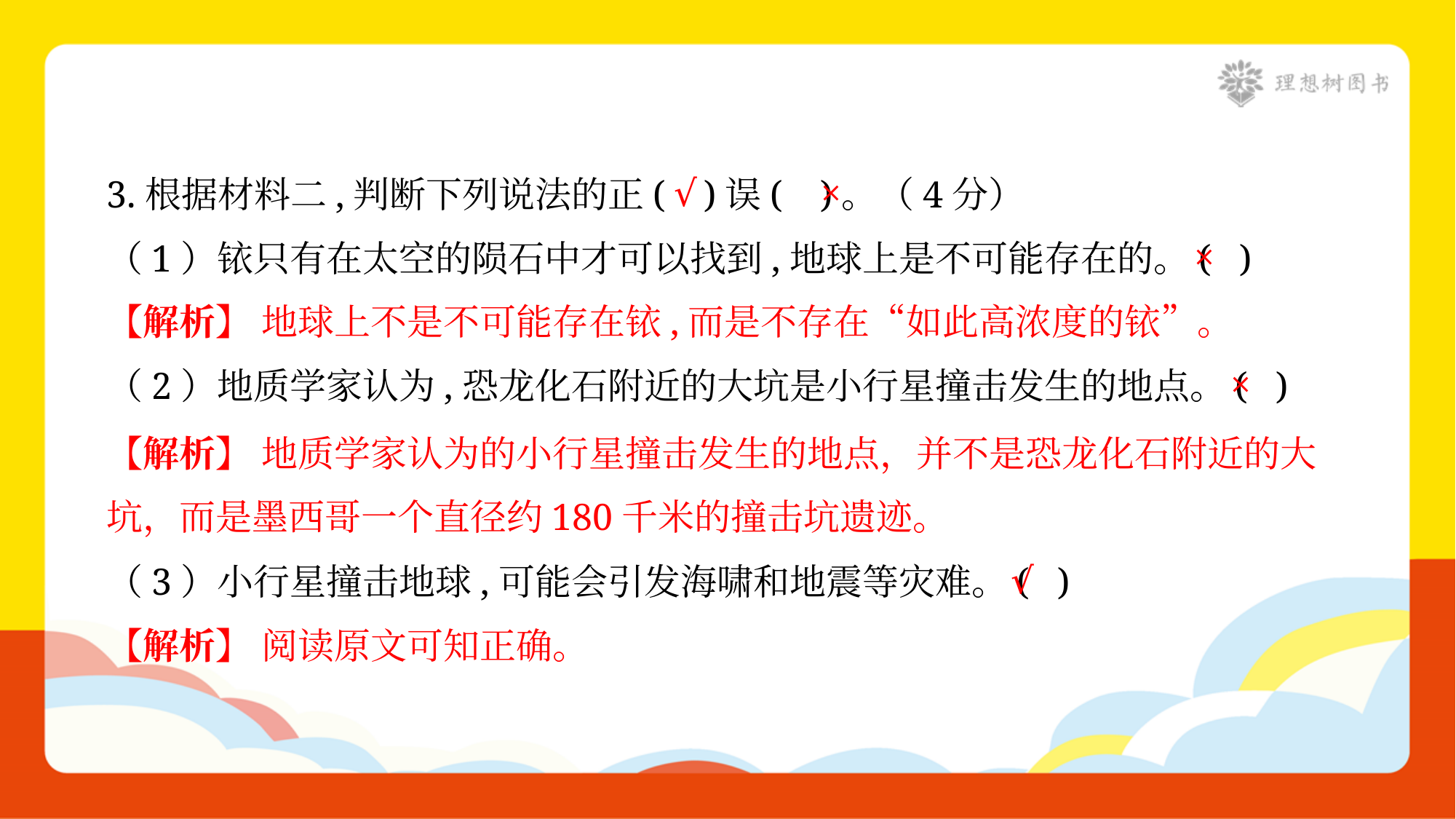

√
×
3.根据材料二,判断下列说法的正(    )误(    )。（4分）
×
（1）铱只有在太空的陨石中才可以找到,地球上是不可能存在的。(   )
【解析】 地球上不是不可能存在铱,而是不存在“如此高浓度的铱”。
×
（2）地质学家认为,恐龙化石附近的大坑是小行星撞击发生的地点。(   )
【解析】 地质学家认为的小行星撞击发生的地点，并不是恐龙化石附近的大
坑，而是墨西哥一个直径约180千米的撞击坑遗迹。
√
（3）小行星撞击地球,可能会引发海啸和地震等灾难。(   )
【解析】 阅读原文可知正确。